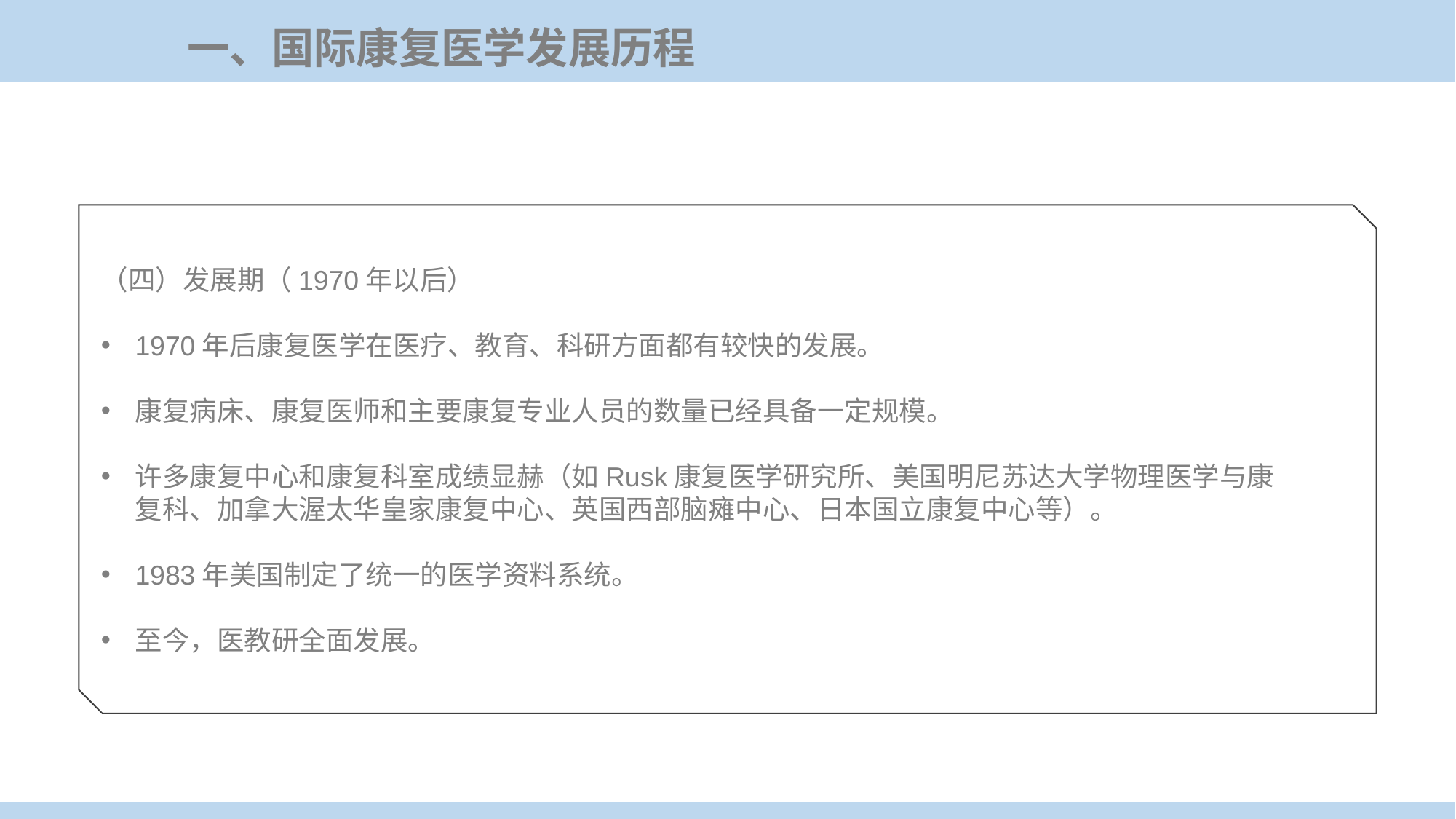

一、国际康复医学发展历程

（四）发展期（1970年以后）

1970年后康复医学在医疗、教育、科研方面都有较快的发展。

康复病床、康复医师和主要康复专业人员的数量已经具备一定规模。

许多康复中心和康复科室成绩显赫（如Rusk康复医学研究所、美国明尼苏达大学物理医学与康复科、加拿大渥太华皇家康复中心、英国西部脑瘫中心、日本国立康复中心等）。

1983年美国制定了统一的医学资料系统。

至今，医教研全面发展。